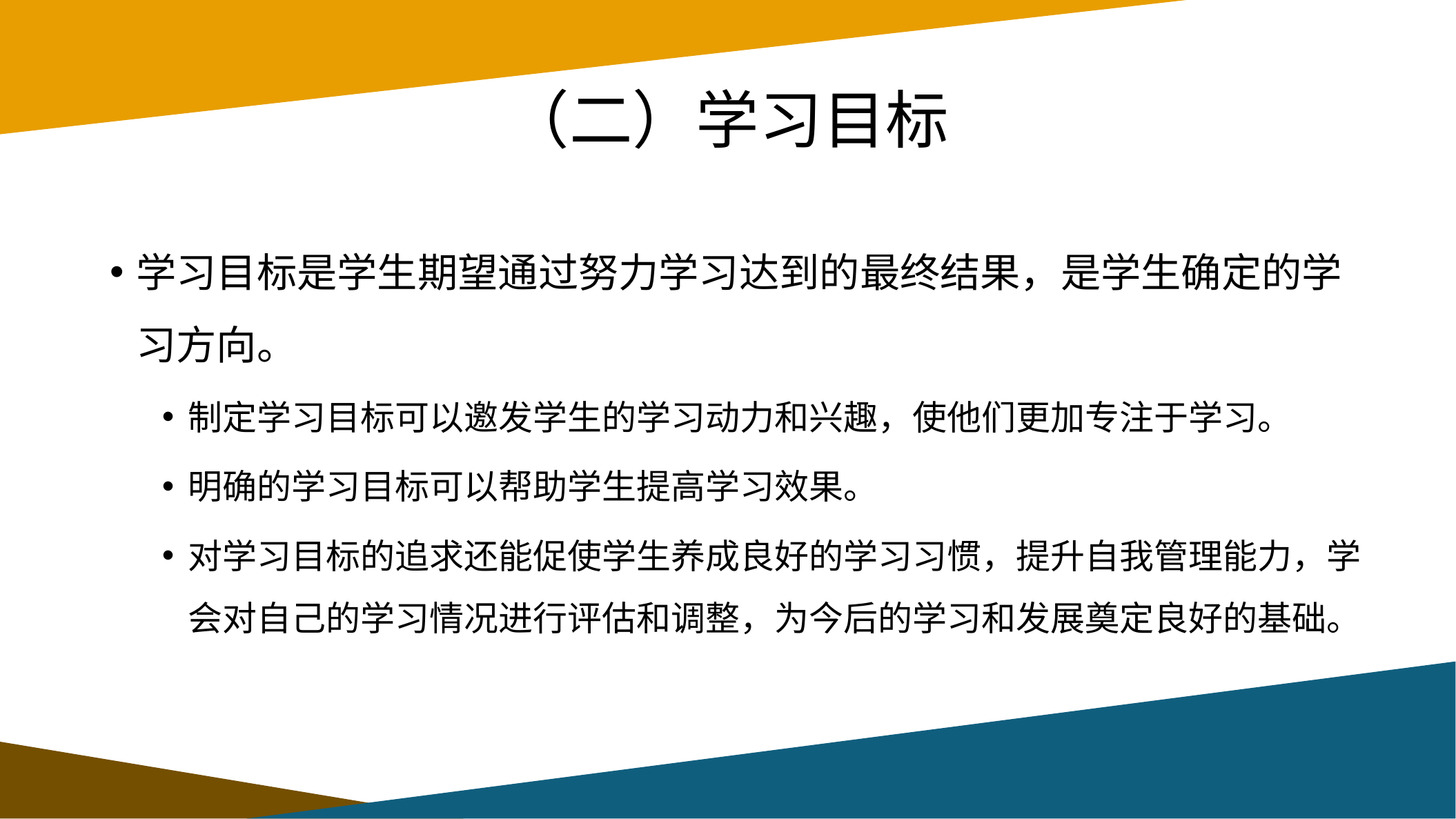

# （二）学习目标
学习目标是学生期望通过努力学习达到的最终结果，是学生确定的学习方向。
制定学习目标可以邀发学生的学习动力和兴趣，使他们更加专注于学习。
明确的学习目标可以帮助学生提高学习效果。
对学习目标的追求还能促使学生养成良好的学习习惯，提升自我管理能力，学会对自己的学习情况进行评估和调整，为今后的学习和发展奠定良好的基础。